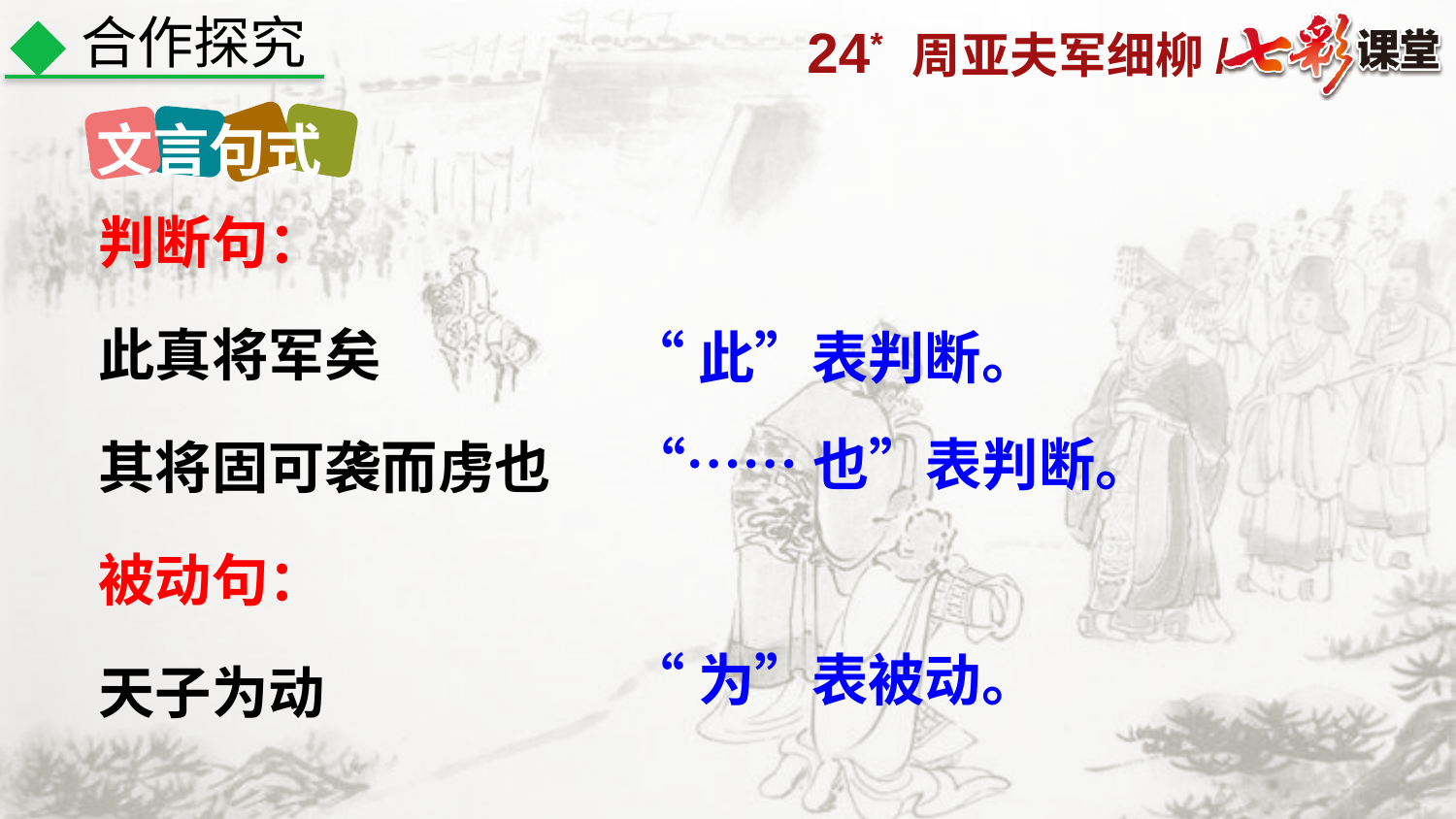

合作探究

文言句式

判断句：
此真将军矣
其将固可袭而虏也
被动句：
天子为动
“此”表判断。
“……也”表判断。
“为”表被动。